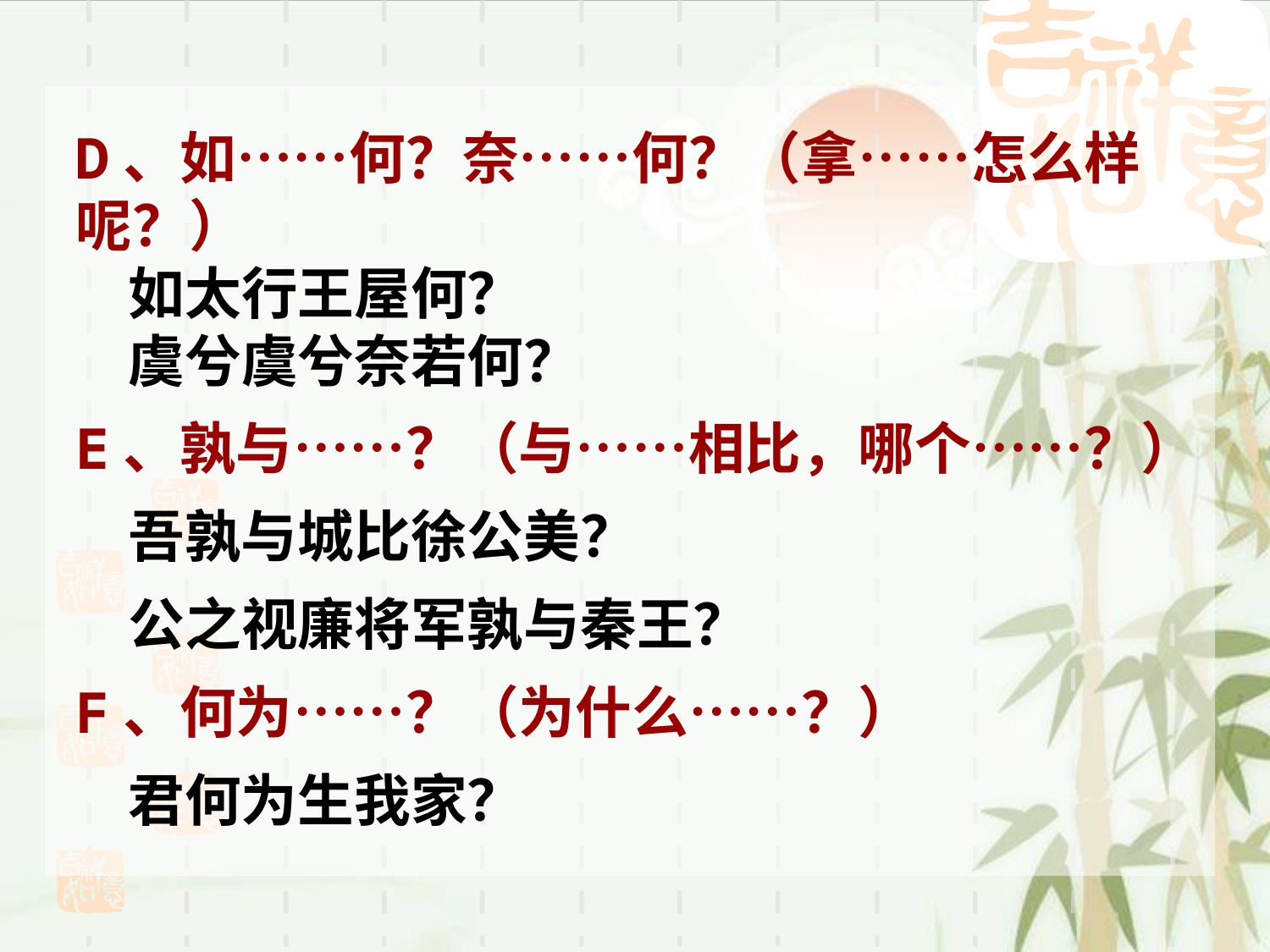

D、如……何？奈……何？（拿……怎么样呢？）
   如太行王屋何？
   虞兮虞兮奈若何？
E、孰与……？（与……相比，哪个……？）
   吾孰与城比徐公美？
   公之视廉将军孰与秦王？
F、何为……？（为什么……？）
   君何为生我家？